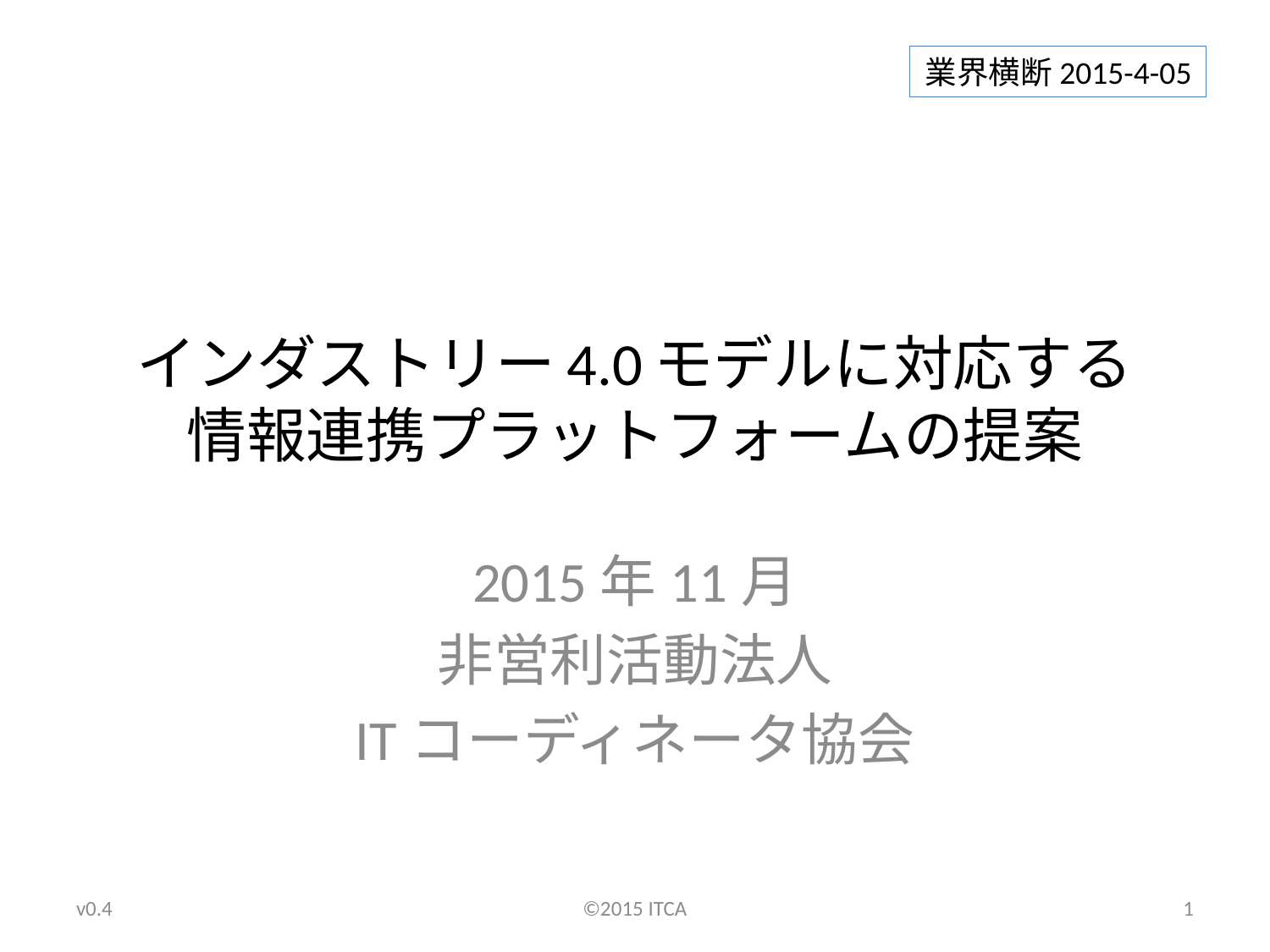

業界横断2015-4-05
# インダストリー4.0モデルに対応する 情報連携プラットフォームの提案
2015年11月
非営利活動法人
ITコーディネータ協会
v0.4
©2015 ITCA
1